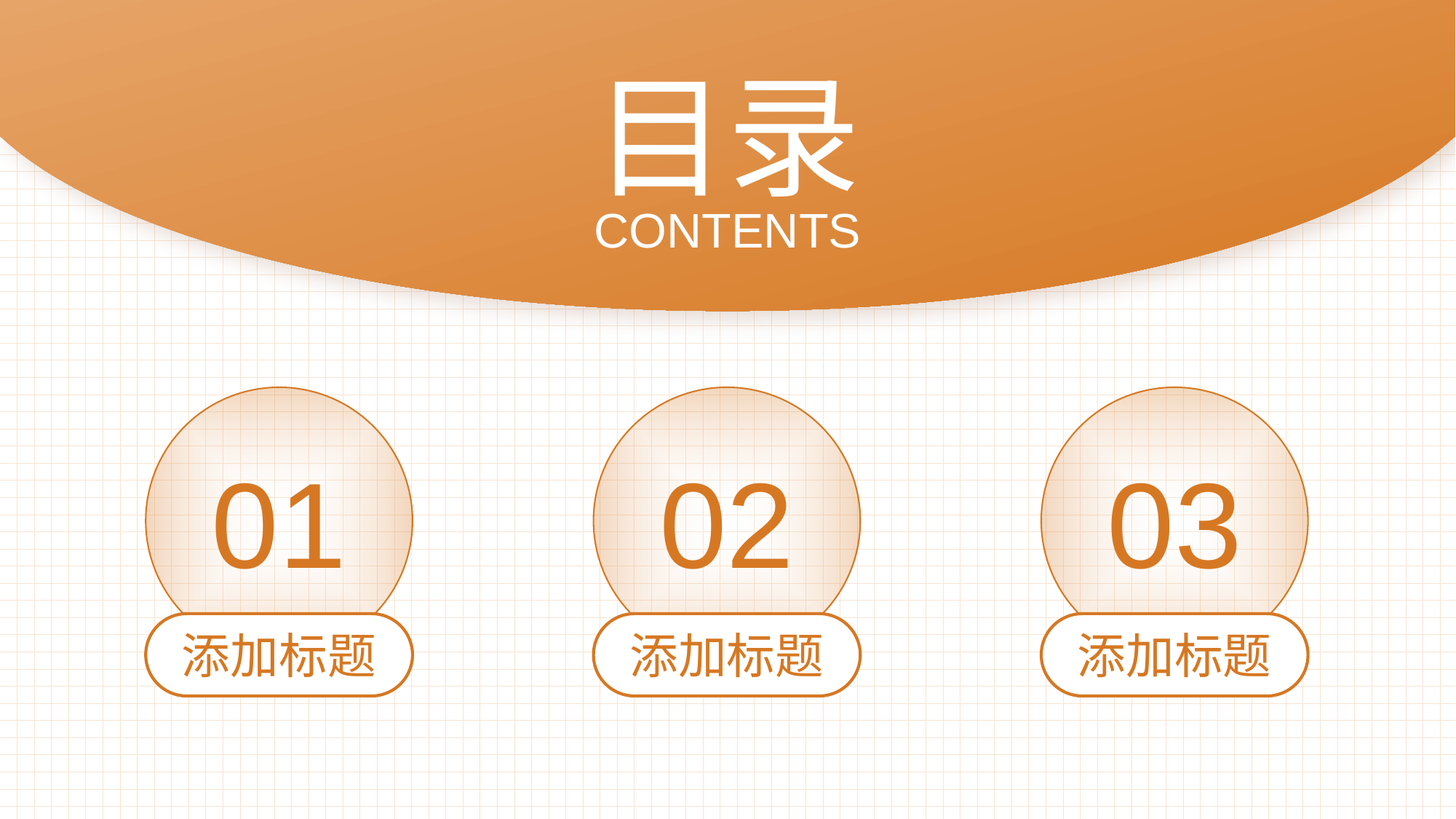

目录
CONTENTS

01

添加标题

02

添加标题

03

添加标题